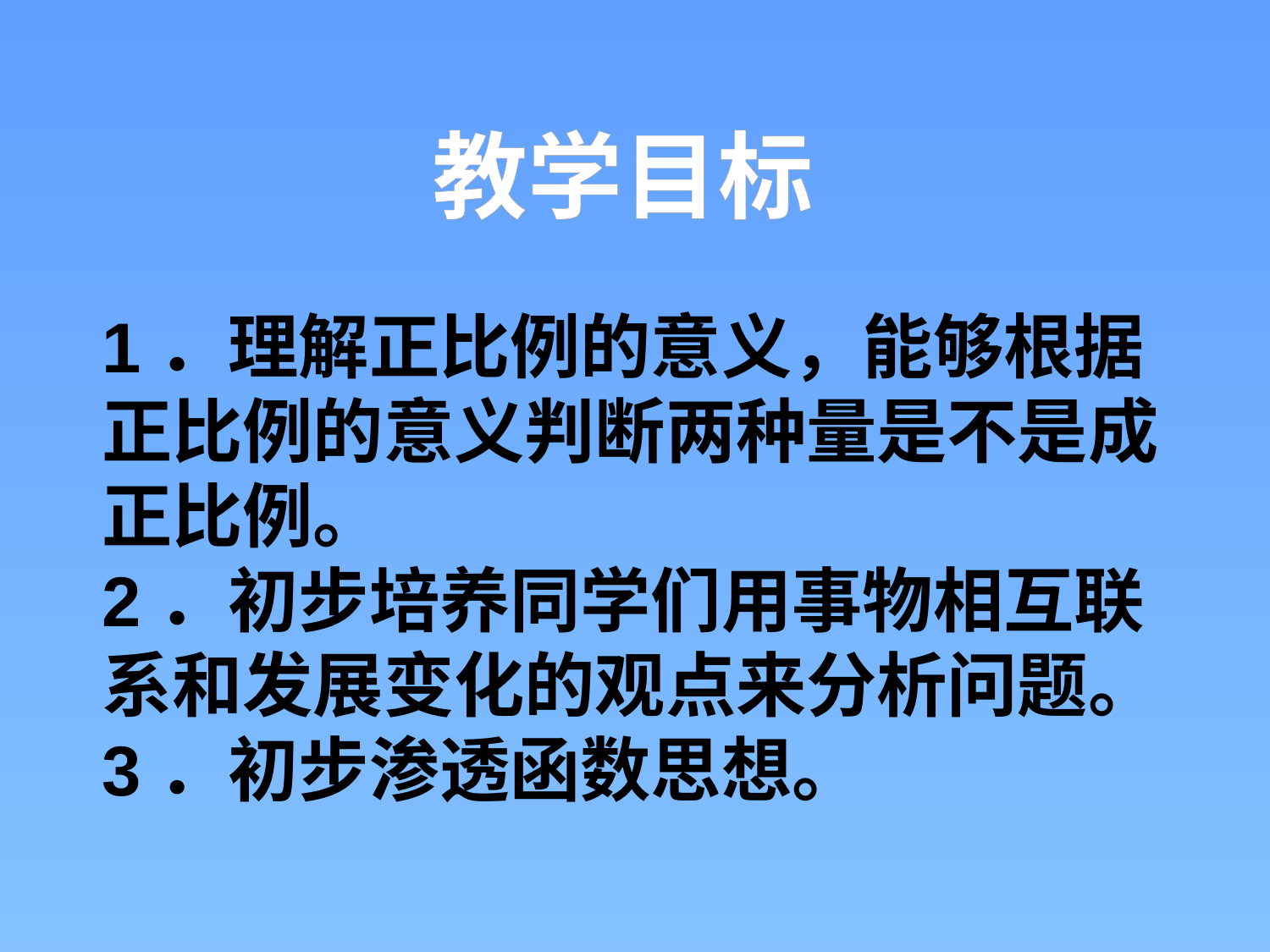

教学目标
1．理解正比例的意义，能够根据正比例的意义判断两种量是不是成正比例。
2．初步培养同学们用事物相互联系和发展变化的观点来分析问题。
3．初步渗透函数思想。